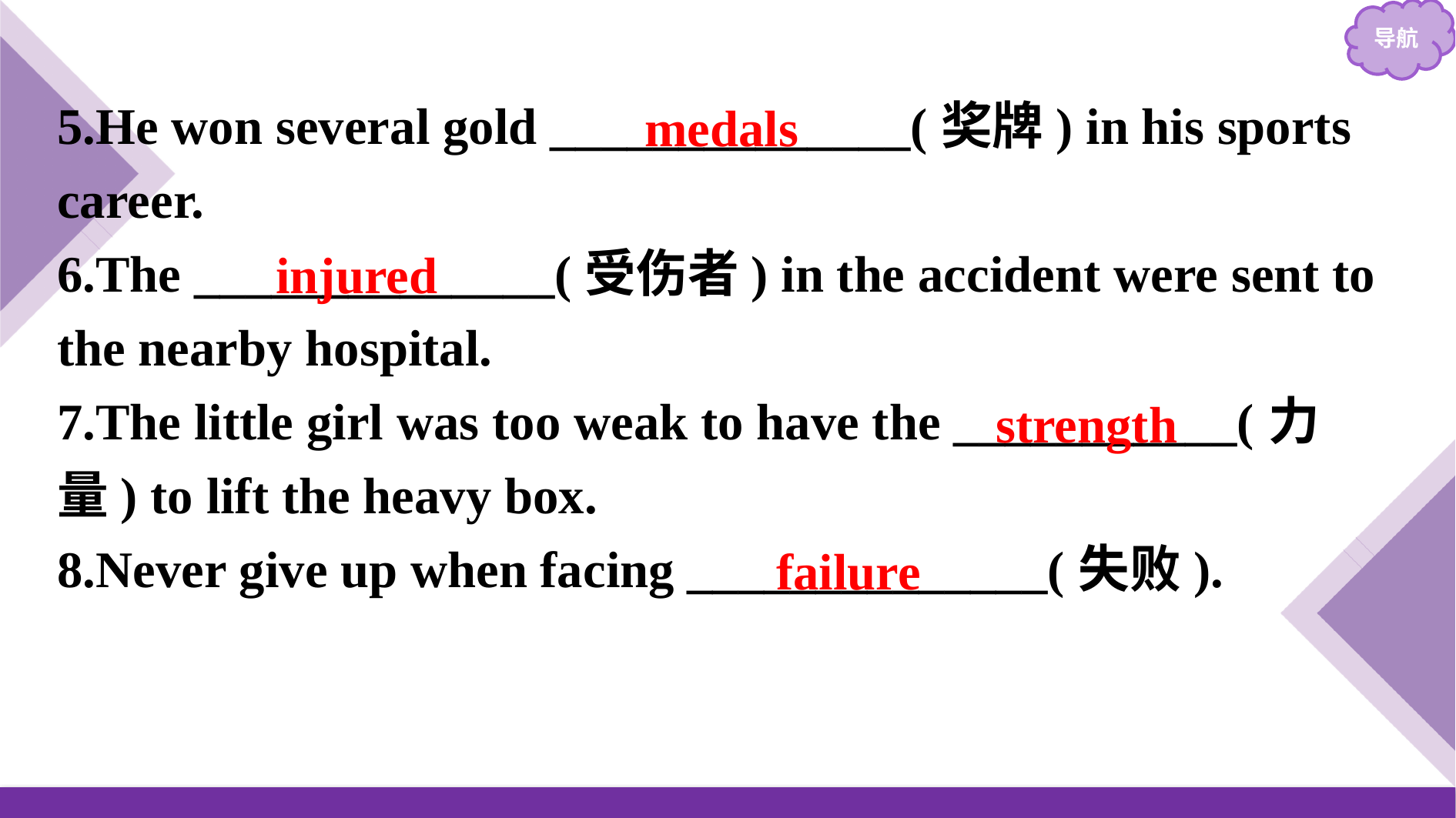

5.He won several gold ______________(奖牌) in his sports career.
6.The ______________(受伤者) in the accident were sent to the nearby hospital.
7.The little girl was too weak to have the ___________(力量) to lift the heavy box.
8.Never give up when facing ______________(失败).
medals
injured
strength
failure